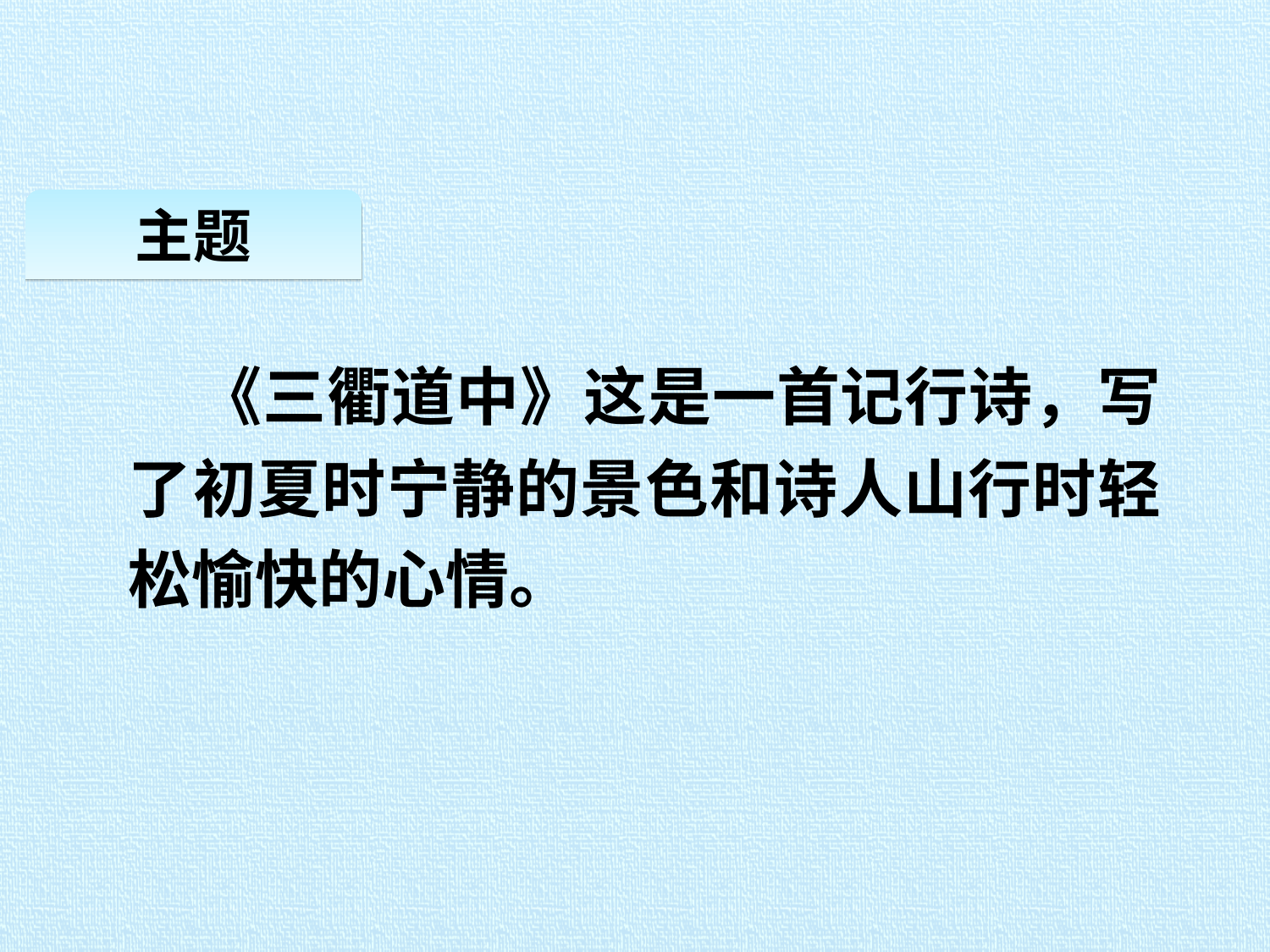

主题
     《三衢道中》这是一首记行诗，写了初夏时宁静的景色和诗人山行时轻松愉快的心情。